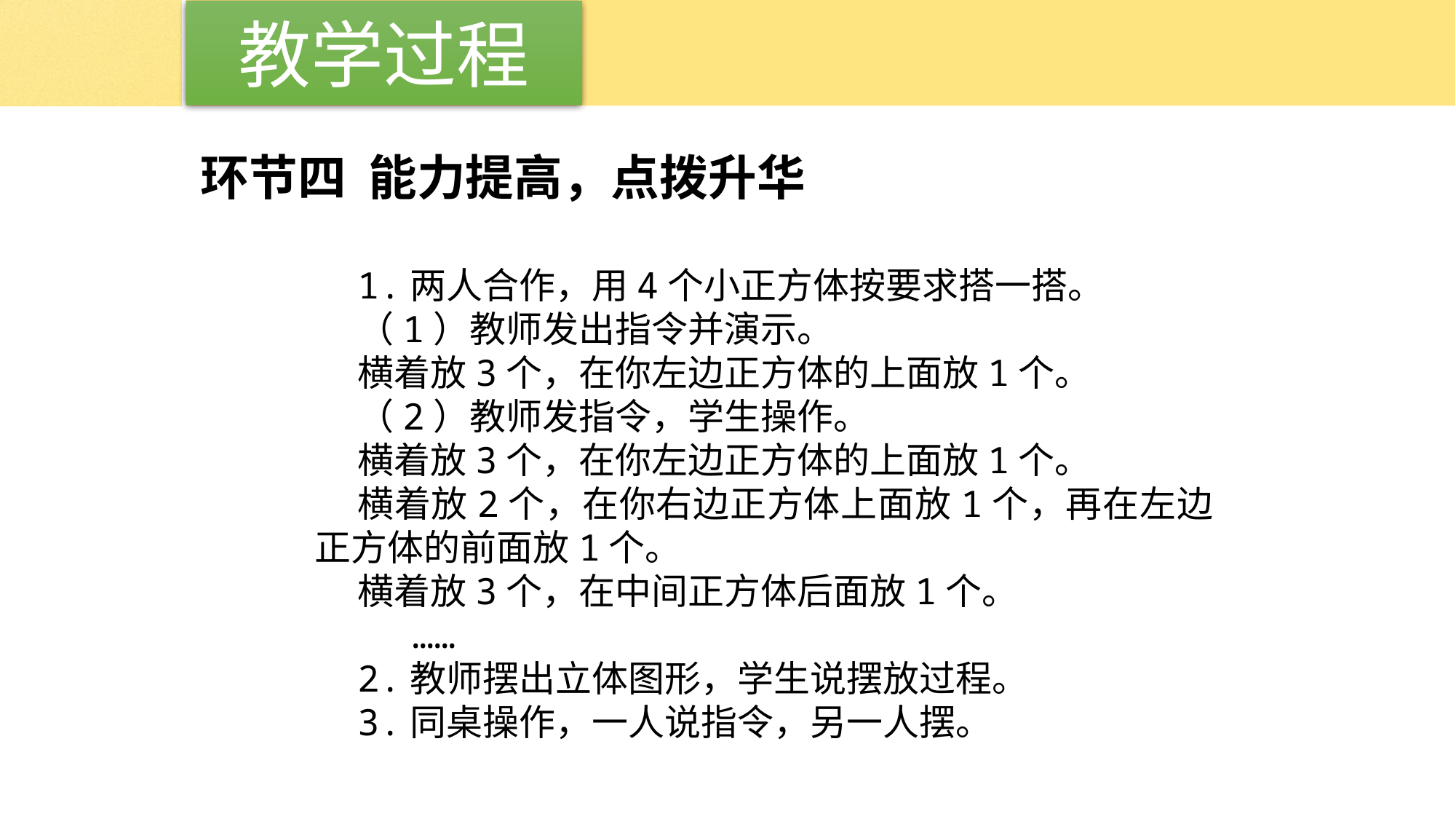

教学过程

环节四  能力提高，点拨升华
1.两人合作，用4个小正方体按要求搭一搭。
（1）教师发出指令并演示。
横着放3个，在你左边正方体的上面放1个。
（2）教师发指令，学生操作。
横着放3个，在你左边正方体的上面放1个。
横着放2个，在你右边正方体上面放1个，再在左边正方体的前面放1个。
横着放3个，在中间正方体后面放1个。
……
2.教师摆出立体图形，学生说摆放过程。
3.同桌操作，一人说指令，另一人摆。